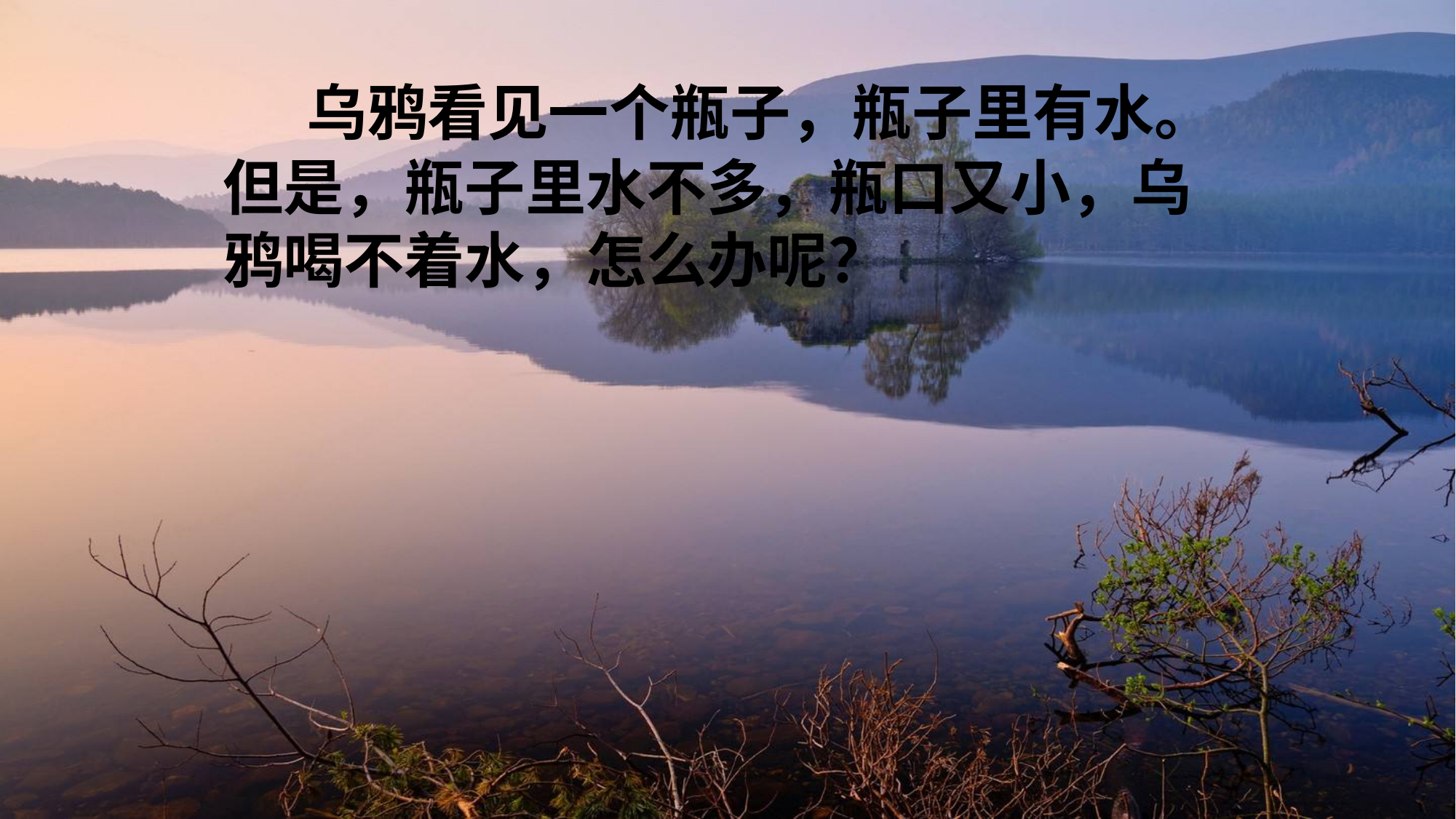

乌鸦看见一个瓶子，瓶子里有水。但是，瓶子里水不多，瓶口又小，乌鸦喝不着水，怎么办呢？